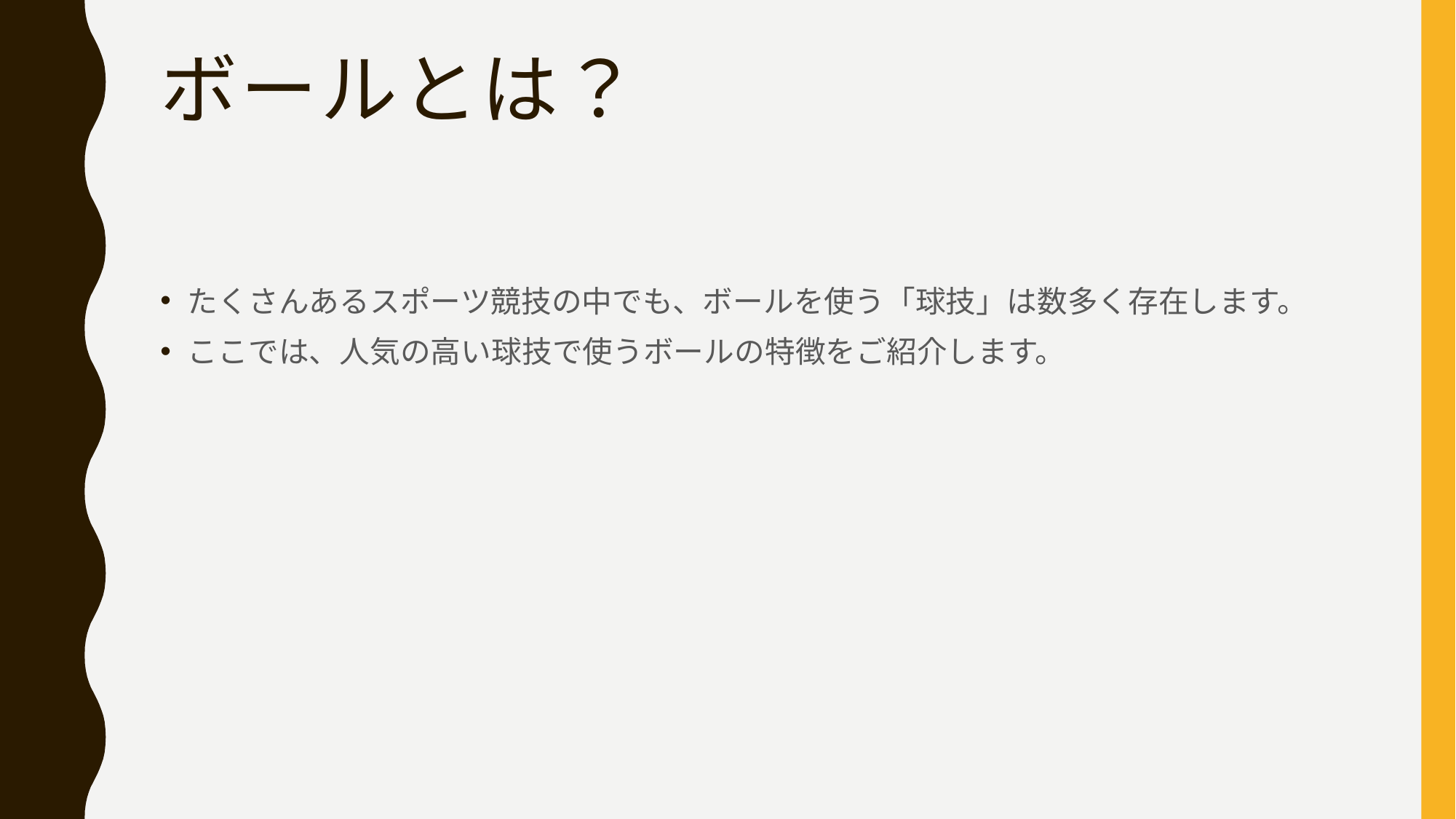

# ボールとは？
たくさんあるスポーツ競技の中でも、ボールを使う「球技」は数多く存在します。
ここでは、人気の高い球技で使うボールの特徴をご紹介します。